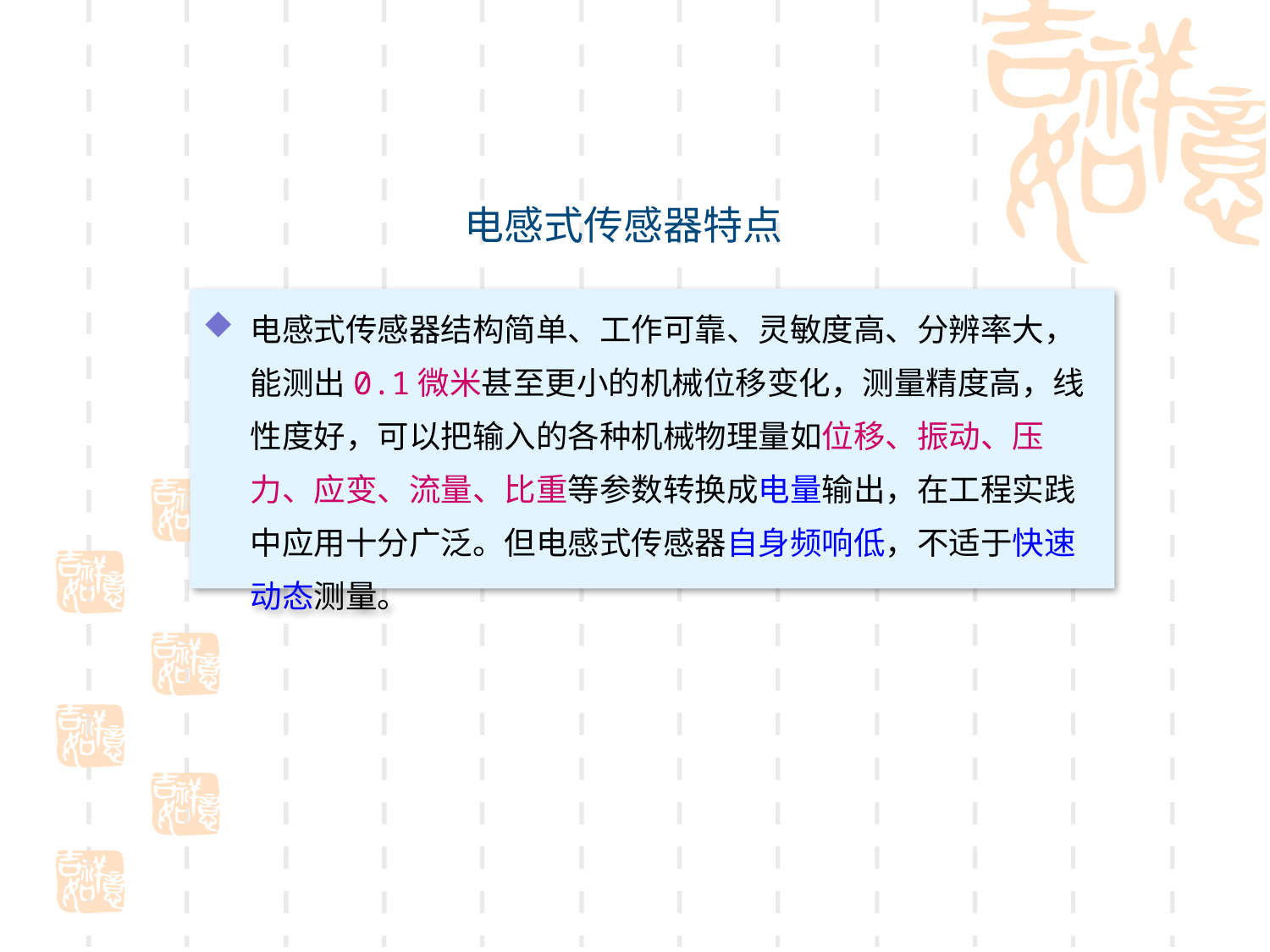

# 电感式传感器特点
电感式传感器结构简单、工作可靠、灵敏度高、分辨率大，能测出0.1微米甚至更小的机械位移变化，测量精度高，线性度好，可以把输入的各种机械物理量如位移、振动、压力、应变、流量、比重等参数转换成电量输出，在工程实践中应用十分广泛。但电感式传感器自身频响低，不适于快速动态测量。
4